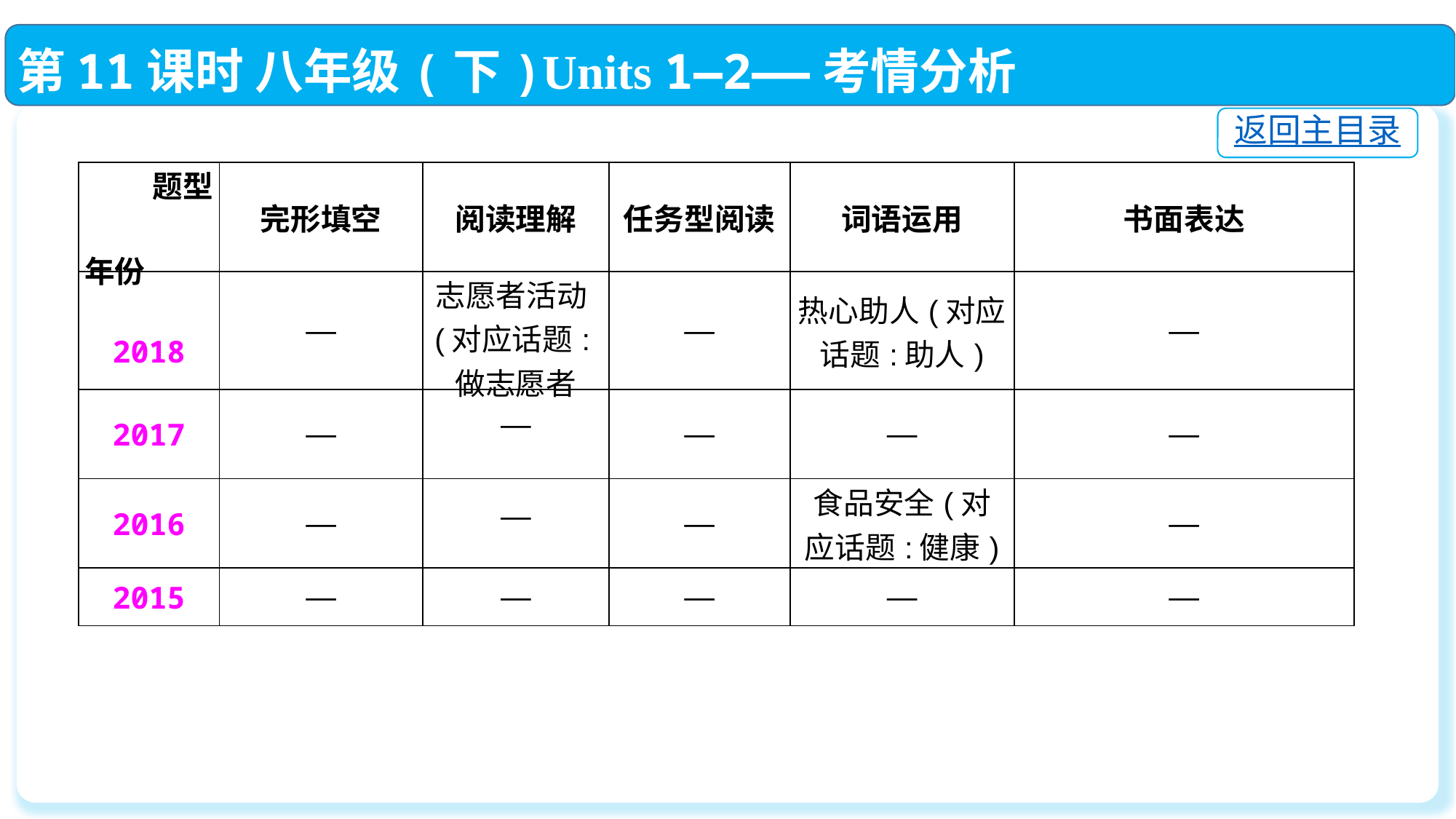

第11课时 八年级(下)Units 1—2——考情分析

返回主目录
| 题型 年份 | 完形填空 | 阅读理解 | 任务型阅读 | 词语运用 | 书面表达 |
| --- | --- | --- | --- | --- | --- |
| 2018 | — | 志愿者活动(对应话题:做志愿者 | — | 热心助人(对应话题:助人) | — |
| 2017 | — | — | — | — | — |
| 2016 | — | — | — | 食品安全(对 应话题:健康) | — |
| 2015 | — | — | — | — | — |